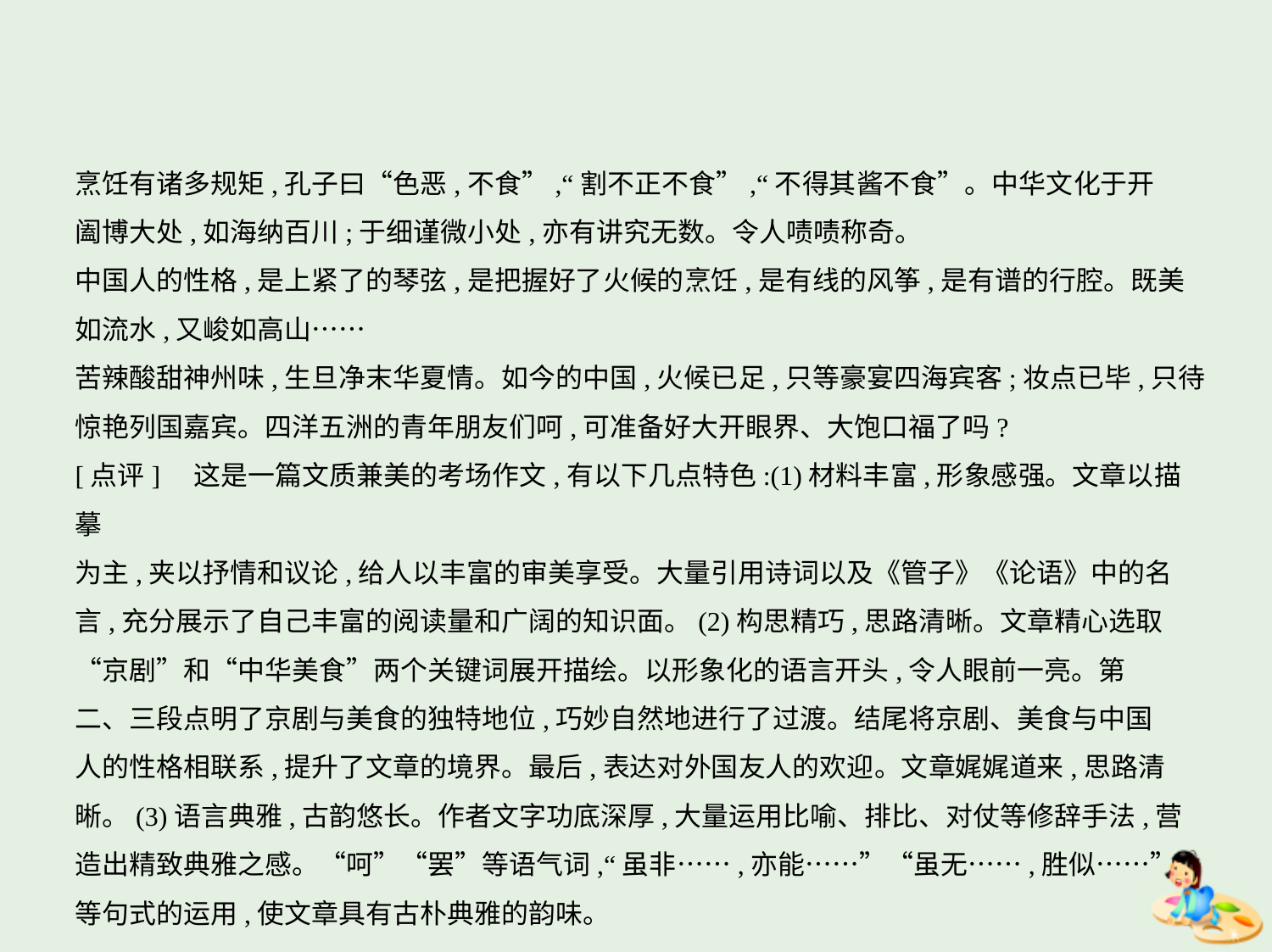

烹饪有诸多规矩,孔子曰“色恶,不食”,“割不正不食”,“不得其酱不食”。中华文化于开
阖博大处,如海纳百川;于细谨微小处,亦有讲究无数。令人啧啧称奇。
中国人的性格,是上紧了的琴弦,是把握好了火候的烹饪,是有线的风筝,是有谱的行腔。既美
如流水,又峻如高山……
苦辣酸甜神州味,生旦净末华夏情。如今的中国,火候已足,只等豪宴四海宾客;妆点已毕,只待
惊艳列国嘉宾。四洋五洲的青年朋友们呵,可准备好大开眼界、大饱口福了吗?
[点评]　这是一篇文质兼美的考场作文,有以下几点特色:(1)材料丰富,形象感强。文章以描摹
为主,夹以抒情和议论,给人以丰富的审美享受。大量引用诗词以及《管子》《论语》中的名
言,充分展示了自己丰富的阅读量和广阔的知识面。(2)构思精巧,思路清晰。文章精心选取
“京剧”和“中华美食”两个关键词展开描绘。以形象化的语言开头,令人眼前一亮。第
二、三段点明了京剧与美食的独特地位,巧妙自然地进行了过渡。结尾将京剧、美食与中国
人的性格相联系,提升了文章的境界。最后,表达对外国友人的欢迎。文章娓娓道来,思路清
晰。(3)语言典雅,古韵悠长。作者文字功底深厚,大量运用比喻、排比、对仗等修辞手法,营
造出精致典雅之感。“呵”“罢”等语气词,“虽非……,亦能……”“虽无……,胜似……”
等句式的运用,使文章具有古朴典雅的韵味。